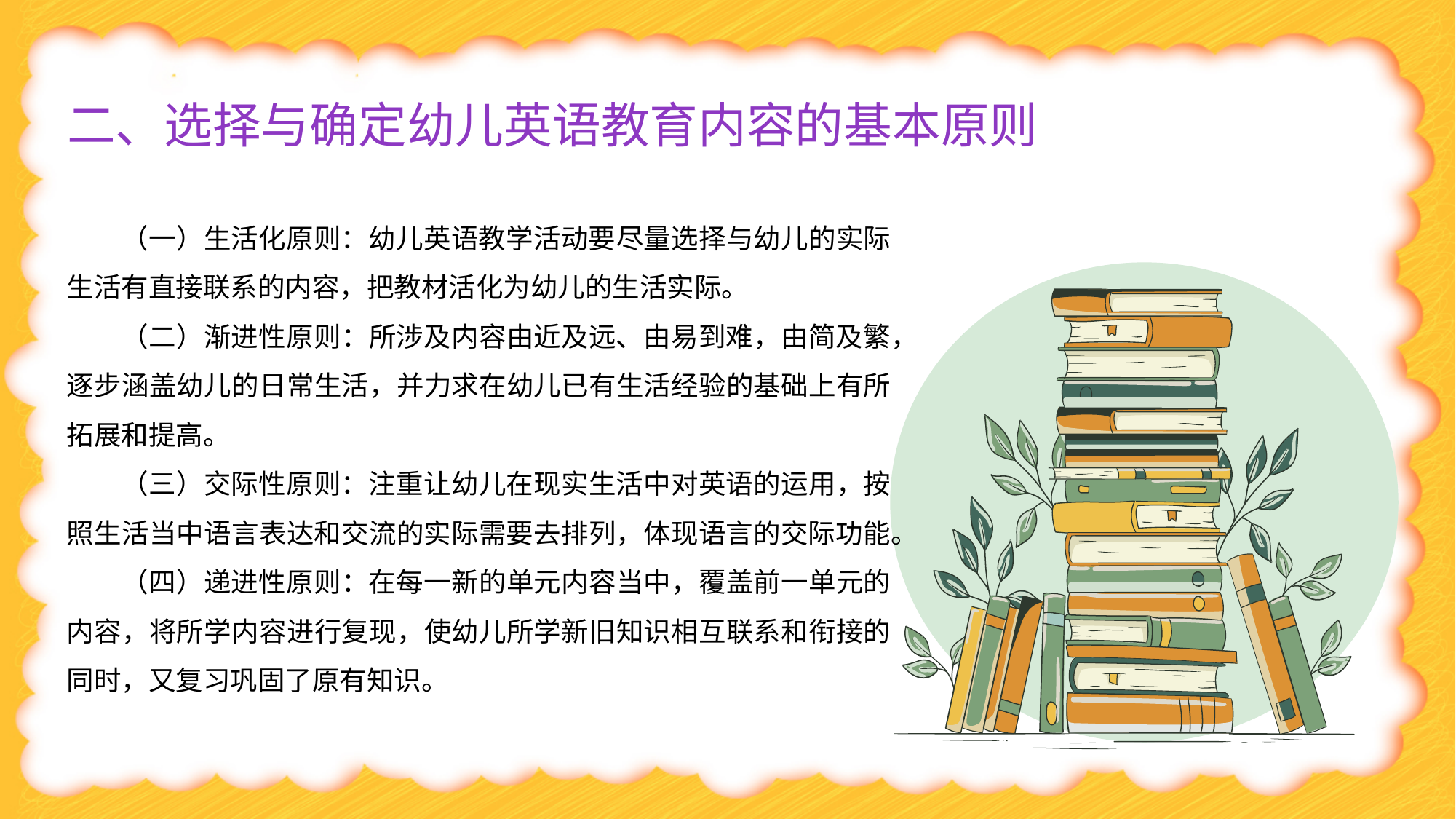

# 二、选择与确定幼儿英语教育内容的基本原则
（一）生活化原则：幼儿英语教学活动要尽量选择与幼儿的实际生活有直接联系的内容，把教材活化为幼儿的生活实际。
（二）渐进性原则：所涉及内容由近及远、由易到难，由简及繁，逐步涵盖幼儿的日常生活，并力求在幼儿已有生活经验的基础上有所拓展和提高。
（三）交际性原则：注重让幼儿在现实生活中对英语的运用，按照生活当中语言表达和交流的实际需要去排列，体现语言的交际功能。
（四）递进性原则：在每一新的单元内容当中，覆盖前一单元的内容，将所学内容进行复现，使幼儿所学新旧知识相互联系和衔接的同时，又复习巩固了原有知识。